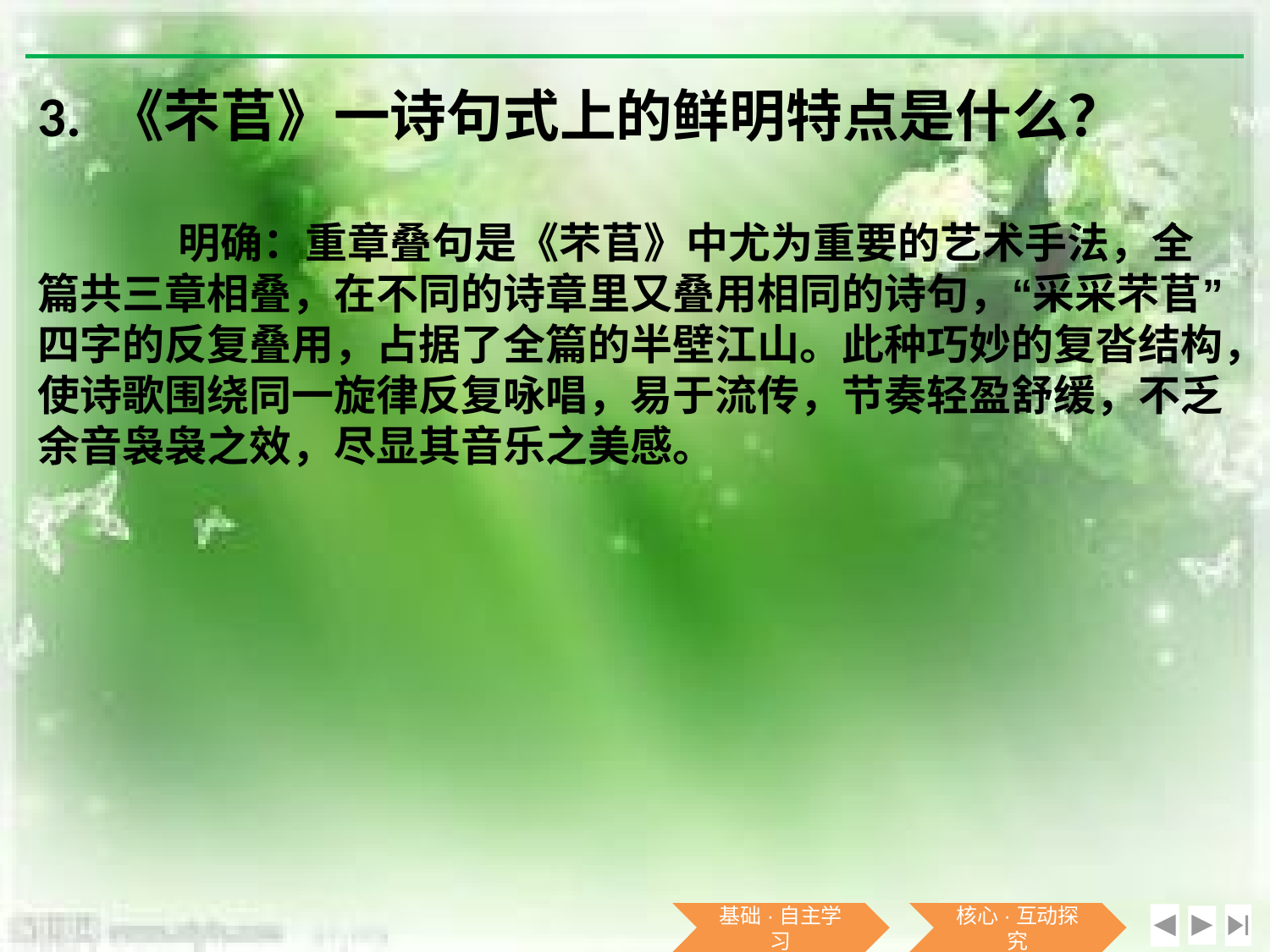

3. 《芣苢》一诗句式上的鲜明特点是什么？

           明确：重章叠句是《芣苢》中尤为重要的艺术手法，全篇共三章相叠，在不同的诗章里又叠用相同的诗句，“采采芣苢”四字的反复叠用，占据了全篇的半壁江山。此种巧妙的复沓结构，使诗歌围绕同一旋律反复咏唱，易于流传，节奏轻盈舒缓，不乏余音袅袅之效，尽显其音乐之美感。